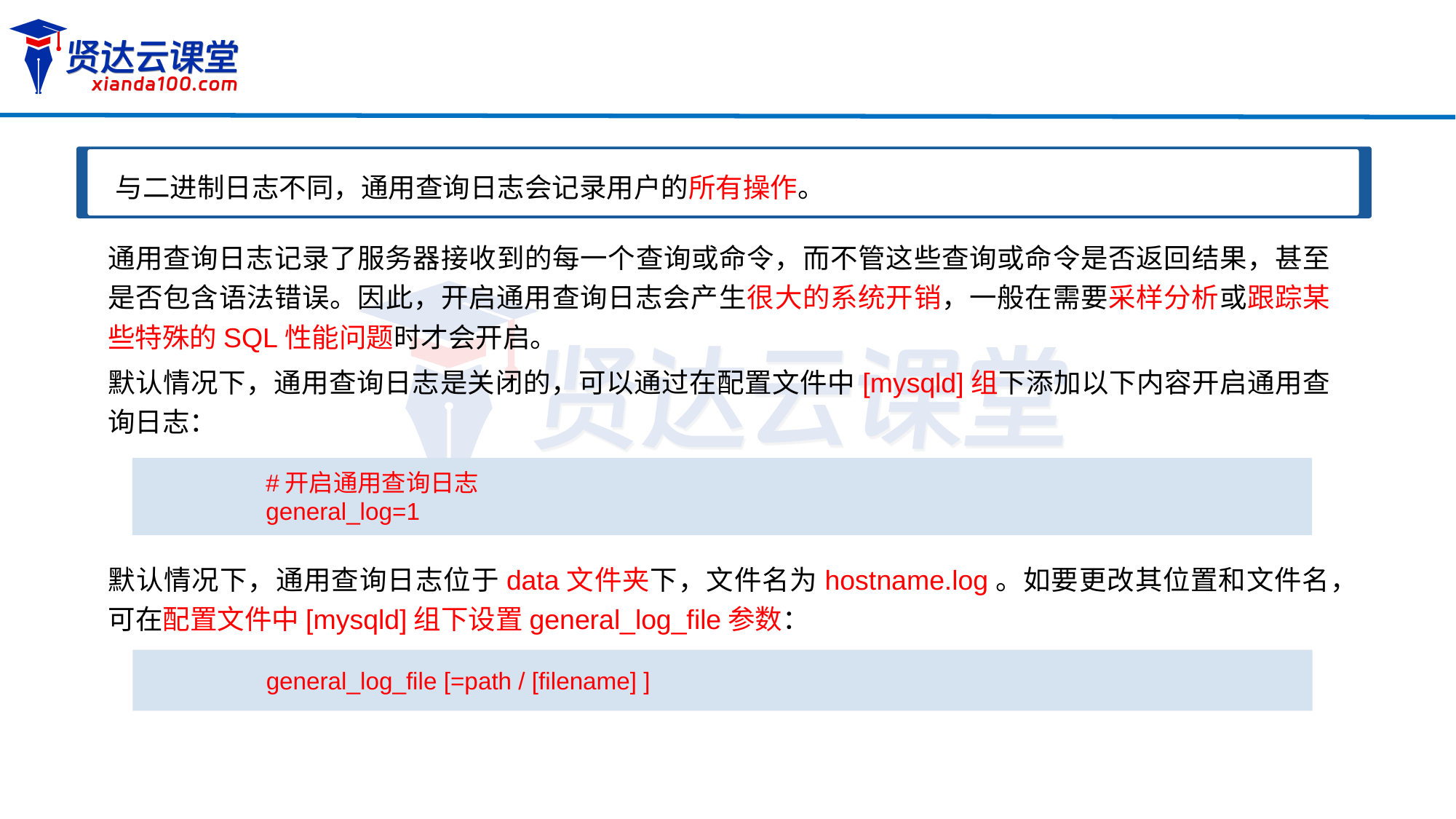

与二进制日志不同，通用查询日志会记录用户的所有操作。
通用查询日志记录了服务器接收到的每一个查询或命令，而不管这些查询或命令是否返回结果，甚至是否包含语法错误。因此，开启通用查询日志会产生很大的系统开销，一般在需要采样分析或跟踪某些特殊的SQL性能问题时才会开启。
默认情况下，通用查询日志是关闭的，可以通过在配置文件中[mysqld]组下添加以下内容开启通用查询日志：

#开启通用查询日志
general_log=1
默认情况下，通用查询日志位于data文件夹下，文件名为hostname.log。如要更改其位置和文件名，可在配置文件中[mysqld]组下设置general_log_file参数：

general_log_file [=path / [filename] ]